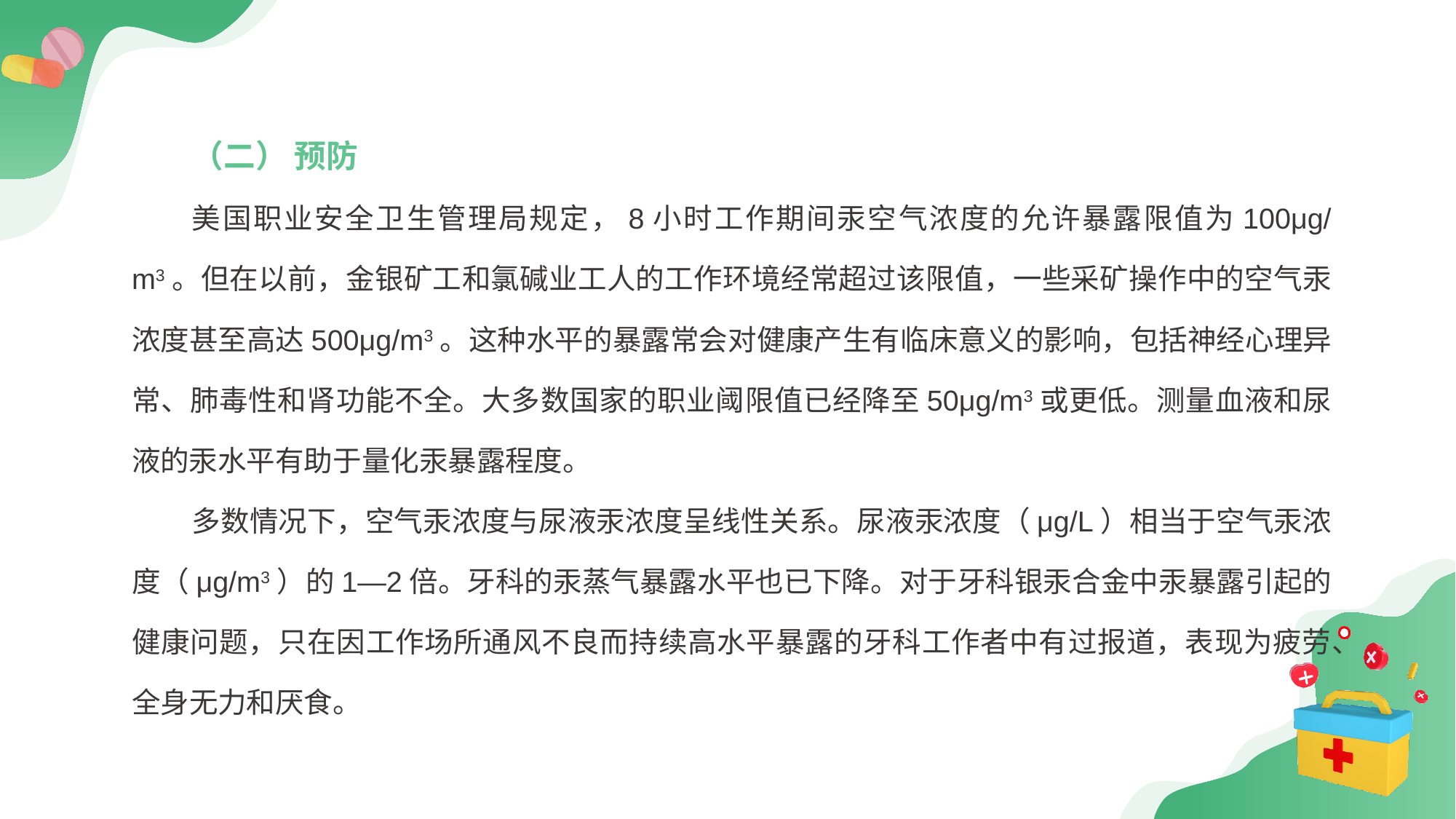

（二） 预防
美国职业安全卫生管理局规定，8小时工作期间汞空气浓度的允许暴露限值为100μg/m3。但在以前，金银矿工和氯碱业工人的工作环境经常超过该限值，一些采矿操作中的空气汞浓度甚至高达500μg/m3。这种水平的暴露常会对健康产生有临床意义的影响，包括神经心理异常、肺毒性和肾功能不全。大多数国家的职业阈限值已经降至50μg/m3或更低。测量血液和尿液的汞水平有助于量化汞暴露程度。
多数情况下，空气汞浓度与尿液汞浓度呈线性关系。尿液汞浓度（μg/L）相当于空气汞浓度（μg/m3）的1—2倍。牙科的汞蒸气暴露水平也已下降。对于牙科银汞合金中汞暴露引起的健康问题，只在因工作场所通风不良而持续高水平暴露的牙科工作者中有过报道，表现为疲劳、全身无力和厌食。